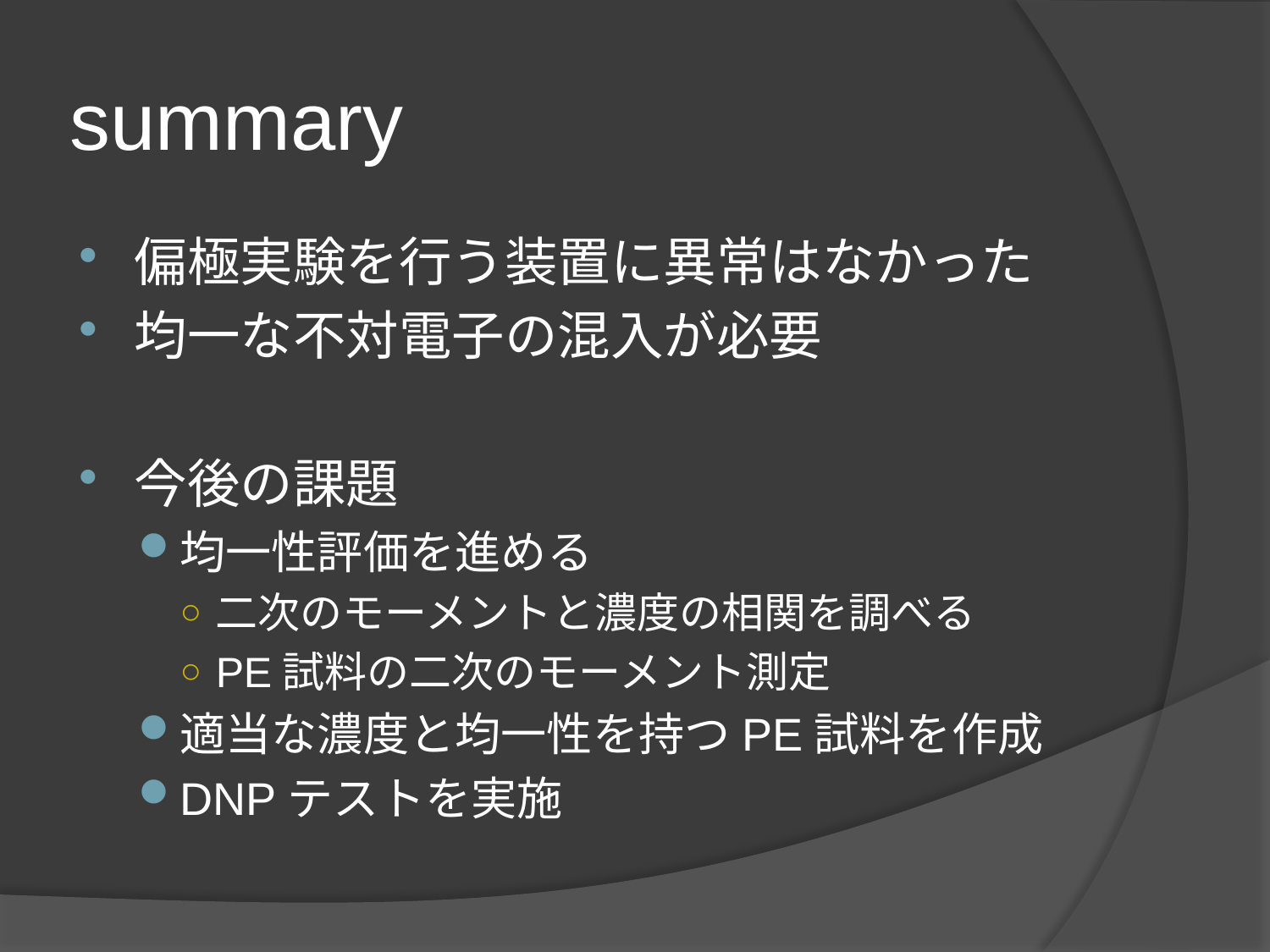

# summary
偏極実験を行う装置に異常はなかった
均一な不対電子の混入が必要

今後の課題
均一性評価を進める
二次のモーメントと濃度の相関を調べる
PE試料の二次のモーメント測定
適当な濃度と均一性を持つPE試料を作成
DNPテストを実施